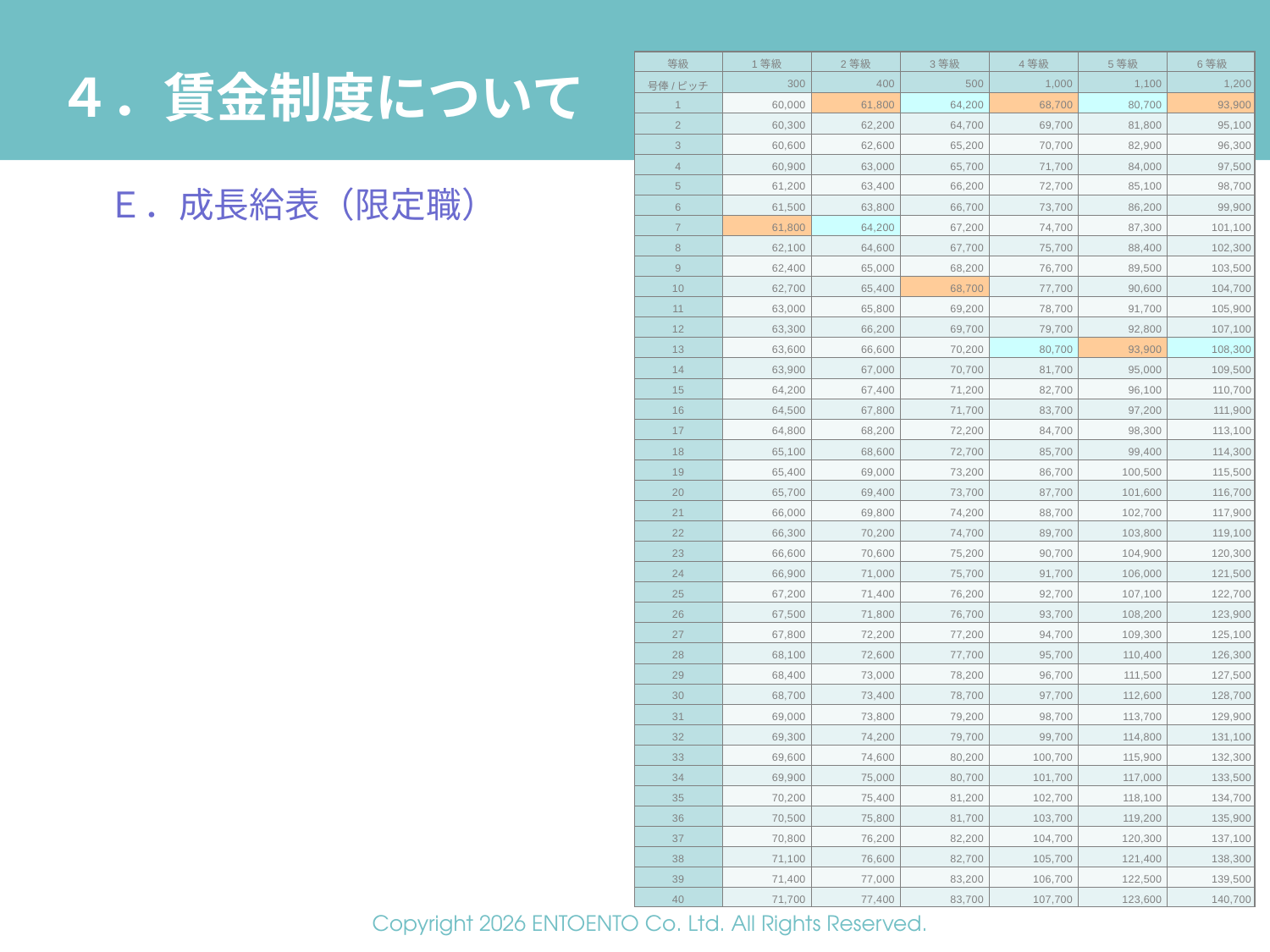

# ４．賃金制度について
| 等級 | 1等級 | 2等級 | 3等級 | 4等級 | 5等級 | 6等級 |
| --- | --- | --- | --- | --- | --- | --- |
| 号俸/ピッチ | 300 | 400 | 500 | 1,000 | 1,100 | 1,200 |
| 1 | 60,000 | 61,800 | 64,200 | 68,700 | 80,700 | 93,900 |
| 2 | 60,300 | 62,200 | 64,700 | 69,700 | 81,800 | 95,100 |
| 3 | 60,600 | 62,600 | 65,200 | 70,700 | 82,900 | 96,300 |
| 4 | 60,900 | 63,000 | 65,700 | 71,700 | 84,000 | 97,500 |
| 5 | 61,200 | 63,400 | 66,200 | 72,700 | 85,100 | 98,700 |
| 6 | 61,500 | 63,800 | 66,700 | 73,700 | 86,200 | 99,900 |
| 7 | 61,800 | 64,200 | 67,200 | 74,700 | 87,300 | 101,100 |
| 8 | 62,100 | 64,600 | 67,700 | 75,700 | 88,400 | 102,300 |
| 9 | 62,400 | 65,000 | 68,200 | 76,700 | 89,500 | 103,500 |
| 10 | 62,700 | 65,400 | 68,700 | 77,700 | 90,600 | 104,700 |
| 11 | 63,000 | 65,800 | 69,200 | 78,700 | 91,700 | 105,900 |
| 12 | 63,300 | 66,200 | 69,700 | 79,700 | 92,800 | 107,100 |
| 13 | 63,600 | 66,600 | 70,200 | 80,700 | 93,900 | 108,300 |
| 14 | 63,900 | 67,000 | 70,700 | 81,700 | 95,000 | 109,500 |
| 15 | 64,200 | 67,400 | 71,200 | 82,700 | 96,100 | 110,700 |
| 16 | 64,500 | 67,800 | 71,700 | 83,700 | 97,200 | 111,900 |
| 17 | 64,800 | 68,200 | 72,200 | 84,700 | 98,300 | 113,100 |
| 18 | 65,100 | 68,600 | 72,700 | 85,700 | 99,400 | 114,300 |
| 19 | 65,400 | 69,000 | 73,200 | 86,700 | 100,500 | 115,500 |
| 20 | 65,700 | 69,400 | 73,700 | 87,700 | 101,600 | 116,700 |
| 21 | 66,000 | 69,800 | 74,200 | 88,700 | 102,700 | 117,900 |
| 22 | 66,300 | 70,200 | 74,700 | 89,700 | 103,800 | 119,100 |
| 23 | 66,600 | 70,600 | 75,200 | 90,700 | 104,900 | 120,300 |
| 24 | 66,900 | 71,000 | 75,700 | 91,700 | 106,000 | 121,500 |
| 25 | 67,200 | 71,400 | 76,200 | 92,700 | 107,100 | 122,700 |
| 26 | 67,500 | 71,800 | 76,700 | 93,700 | 108,200 | 123,900 |
| 27 | 67,800 | 72,200 | 77,200 | 94,700 | 109,300 | 125,100 |
| 28 | 68,100 | 72,600 | 77,700 | 95,700 | 110,400 | 126,300 |
| 29 | 68,400 | 73,000 | 78,200 | 96,700 | 111,500 | 127,500 |
| 30 | 68,700 | 73,400 | 78,700 | 97,700 | 112,600 | 128,700 |
| 31 | 69,000 | 73,800 | 79,200 | 98,700 | 113,700 | 129,900 |
| 32 | 69,300 | 74,200 | 79,700 | 99,700 | 114,800 | 131,100 |
| 33 | 69,600 | 74,600 | 80,200 | 100,700 | 115,900 | 132,300 |
| 34 | 69,900 | 75,000 | 80,700 | 101,700 | 117,000 | 133,500 |
| 35 | 70,200 | 75,400 | 81,200 | 102,700 | 118,100 | 134,700 |
| 36 | 70,500 | 75,800 | 81,700 | 103,700 | 119,200 | 135,900 |
| 37 | 70,800 | 76,200 | 82,200 | 104,700 | 120,300 | 137,100 |
| 38 | 71,100 | 76,600 | 82,700 | 105,700 | 121,400 | 138,300 |
| 39 | 71,400 | 77,000 | 83,200 | 106,700 | 122,500 | 139,500 |
| 40 | 71,700 | 77,400 | 83,700 | 107,700 | 123,600 | 140,700 |
Ｅ．成長給表（限定職）
Copyright 2026 ENTOENTO Co. Ltd. All Rights Reserved.